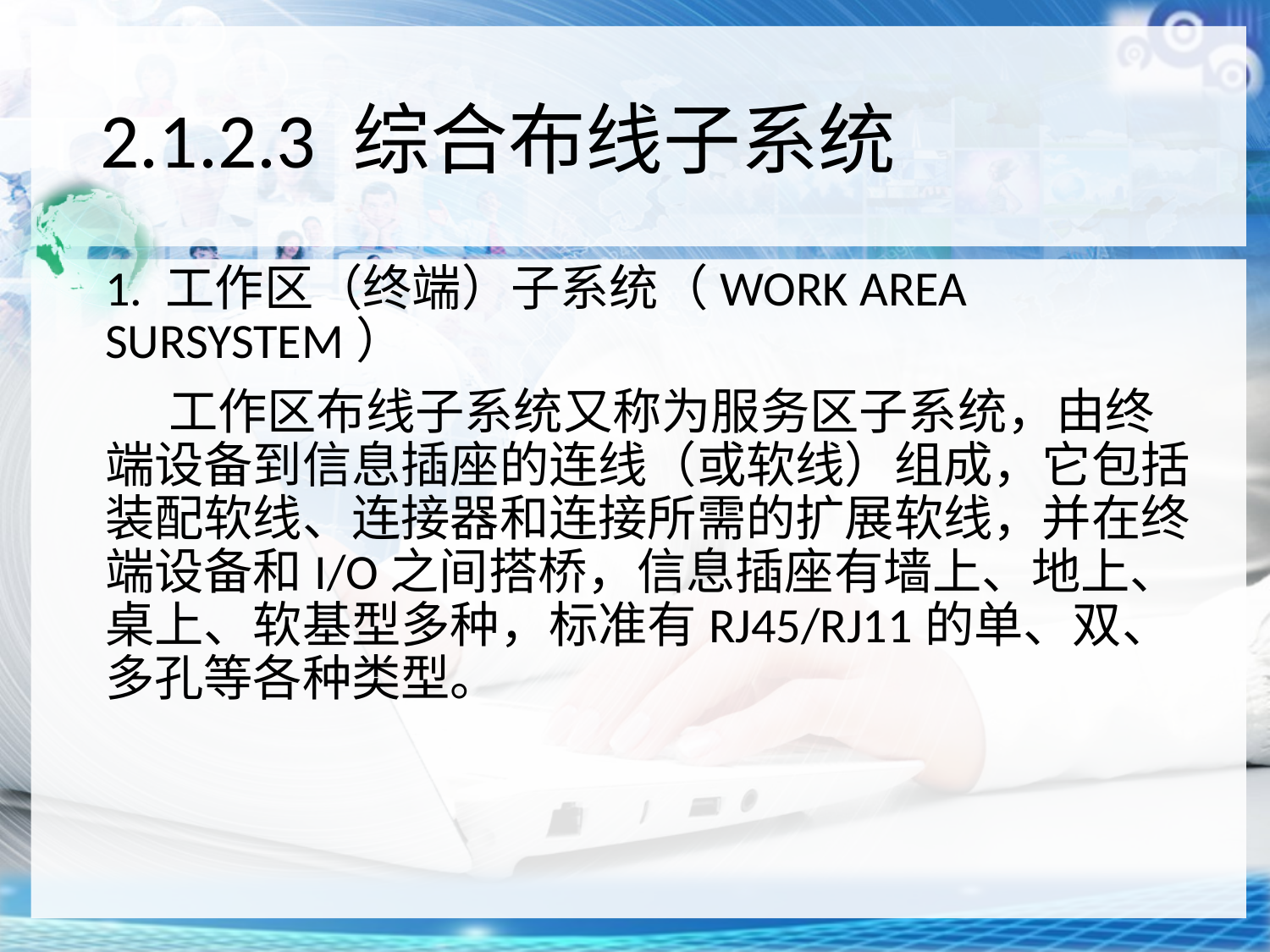

# 2.1.2.3 综合布线子系统
1. 工作区（终端）子系统（WORK AREA SURSYSTEM）
工作区布线子系统又称为服务区子系统，由终端设备到信息插座的连线（或软线）组成，它包括装配软线、连接器和连接所需的扩展软线，并在终端设备和I/O之间搭桥，信息插座有墙上、地上、桌上、软基型多种，标准有RJ45/RJ11的单、双、多孔等各种类型。